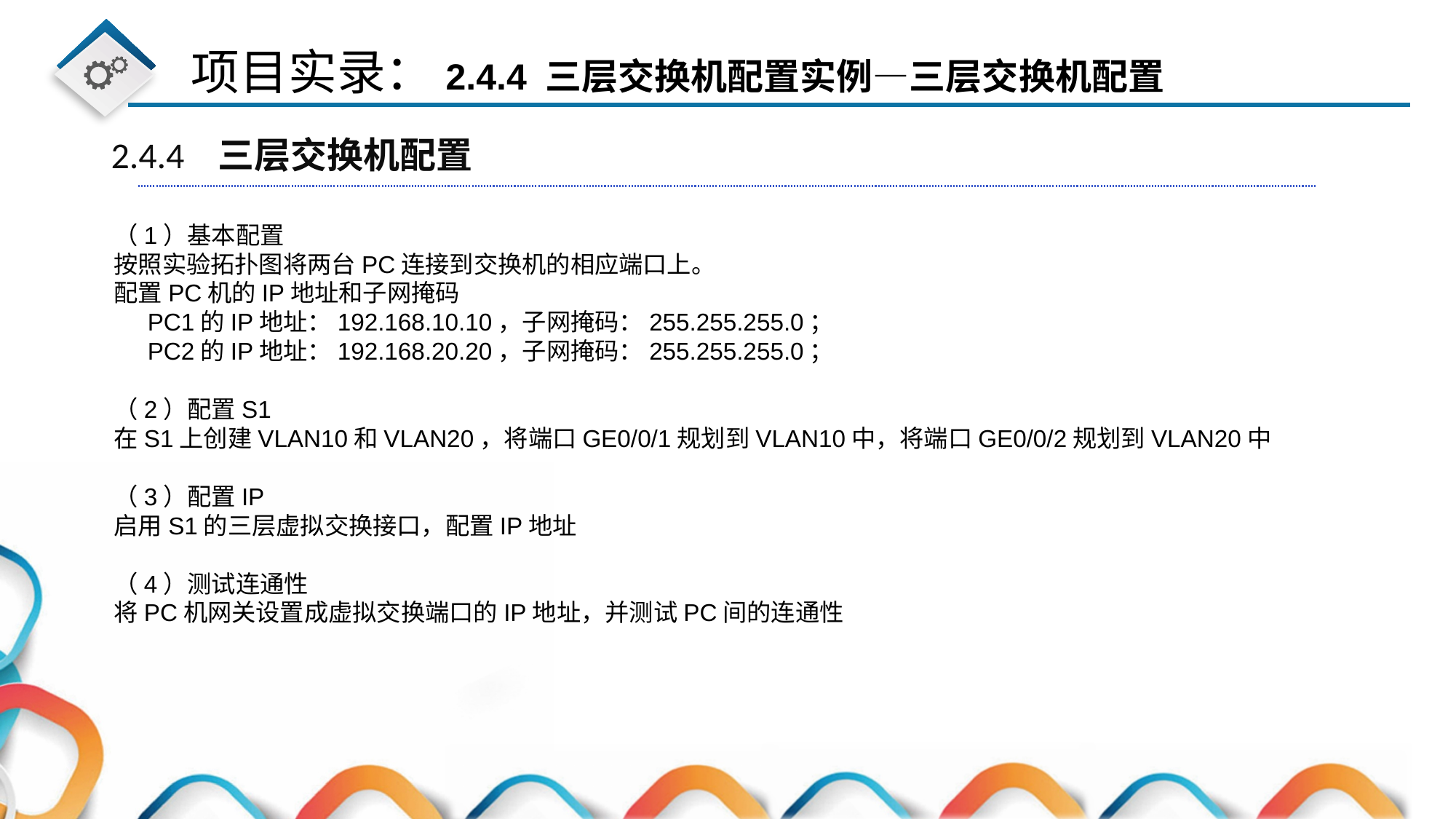

2.4.4   三层交换机配置

（1）基本配置
按照实验拓扑图将两台PC连接到交换机的相应端口上。
配置PC机的IP地址和子网掩码
     PC1的IP地址：192.168.10.10，子网掩码：255.255.255.0；
     PC2的IP地址：192.168.20.20，子网掩码：255.255.255.0；

（2）配置S1
在S1上创建VLAN10和VLAN20，将端口GE0/0/1规划到VLAN10中，将端口GE0/0/2规划到VLAN20中

（3）配置IP
启用S1的三层虚拟交换接口，配置IP地址

（4）测试连通性
将PC机网关设置成虚拟交换端口的IP地址，并测试PC间的连通性